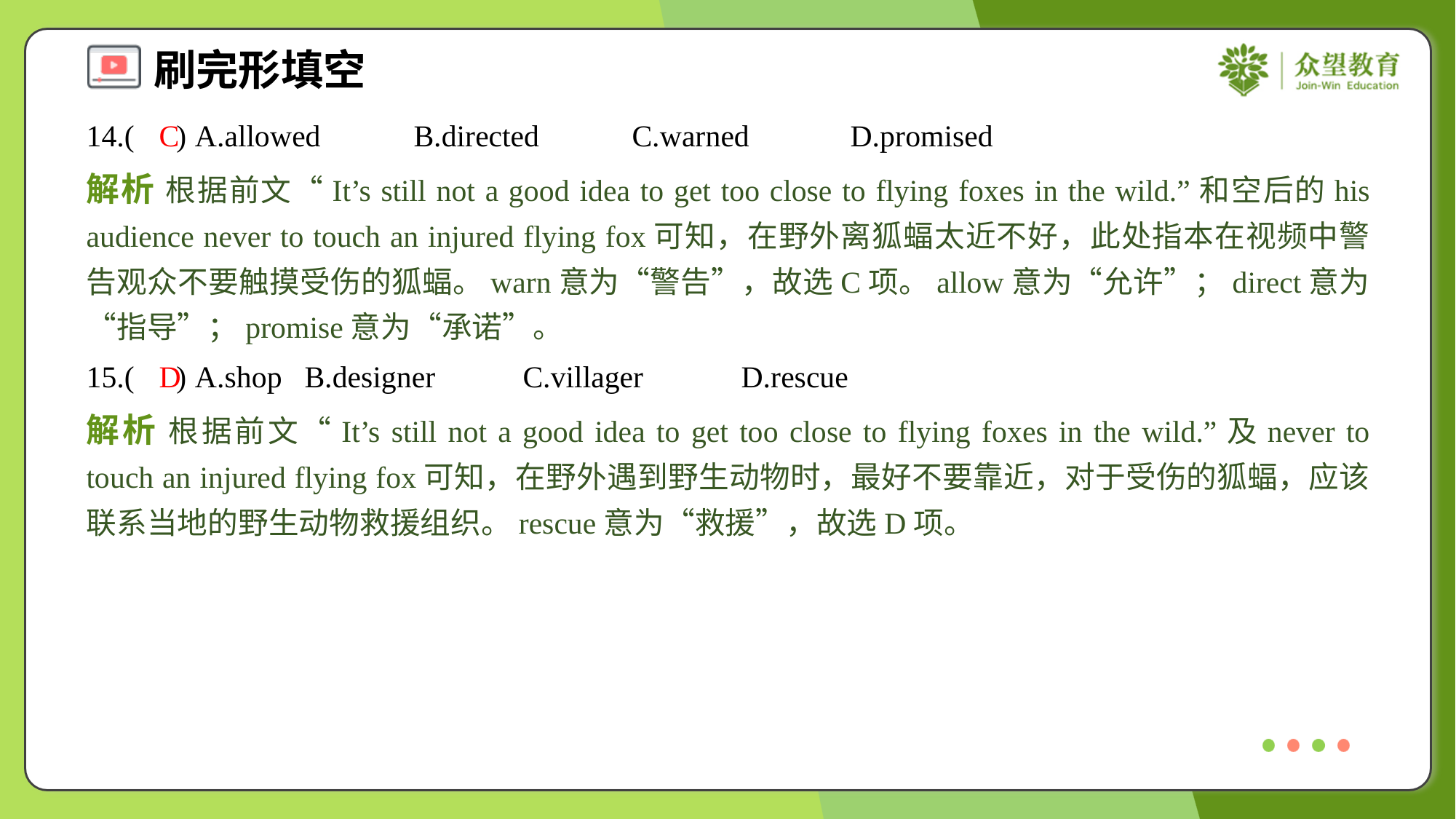

14.(     ) A.allowed	B.directed	C.warned	D.promised
C
解析 根据前文“It’s still not a good idea to get too close to flying foxes in the wild.”和空后的his audience never to touch an injured flying fox可知，在野外离狐蝠太近不好，此处指本在视频中警告观众不要触摸受伤的狐蝠。warn意为“警告”，故选C项。allow意为“允许”；direct意为“指导”；promise意为“承诺”。
15.(     ) A.shop	B.designer	C.villager	D.rescue
D
解析 根据前文“It’s still not a good idea to get too close to flying foxes in the wild.”及never to touch an injured flying fox可知，在野外遇到野生动物时，最好不要靠近，对于受伤的狐蝠，应该联系当地的野生动物救援组织。rescue意为“救援”，故选D项。